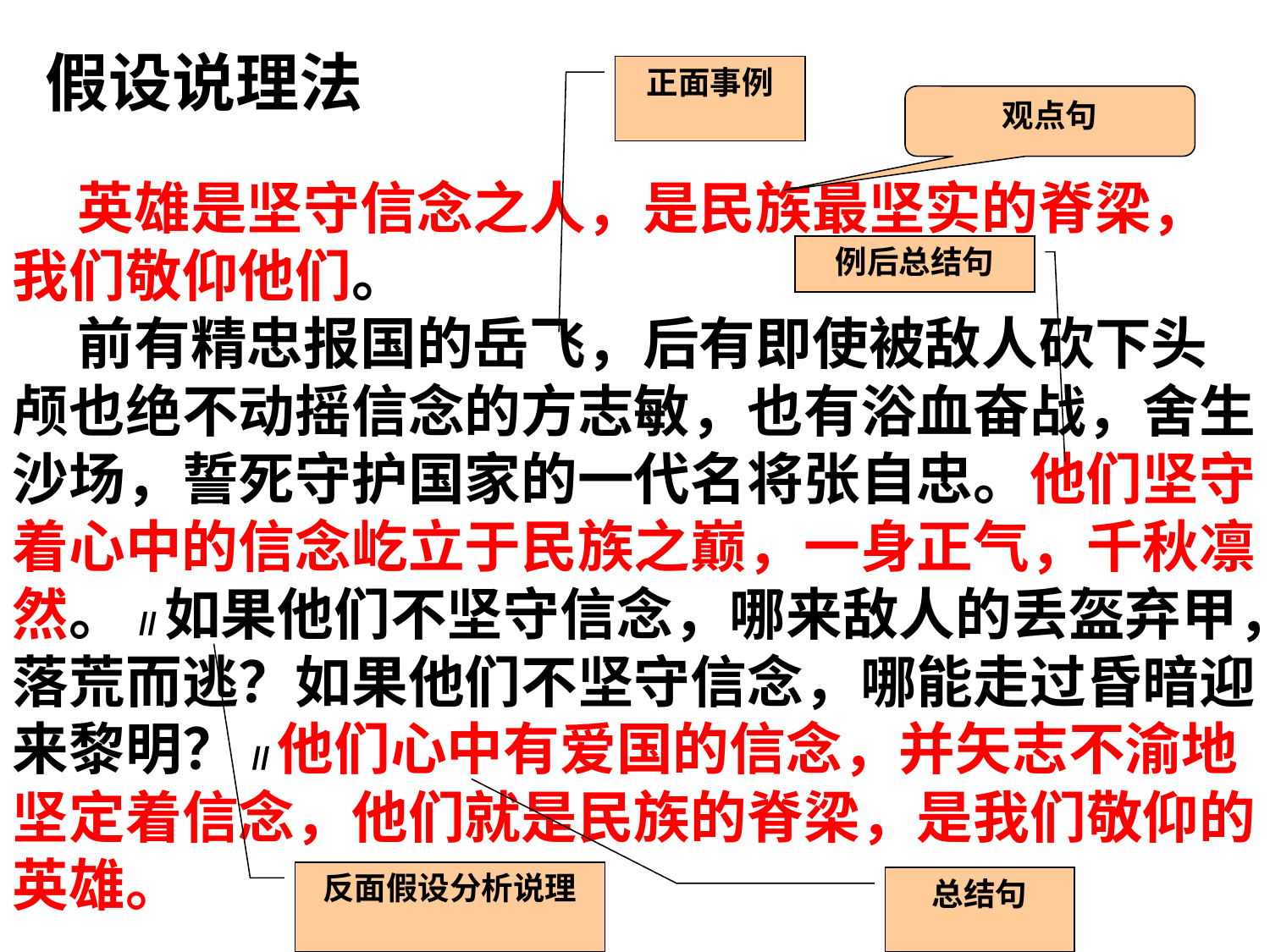

假设说理法
正面事例
观点句
    英雄是坚守信念之人，是民族最坚实的脊梁，我们敬仰他们。
    前有精忠报国的岳飞，后有即使被敌人砍下头颅也绝不动摇信念的方志敏，也有浴血奋战，舍生沙场，誓死守护国家的一代名将张自忠。他们坚守着心中的信念屹立于民族之巅，一身正气，千秋凛然。//如果他们不坚守信念，哪来敌人的丢盔弃甲，落荒而逃？如果他们不坚守信念，哪能走过昏暗迎来黎明？//他们心中有爱国的信念，并矢志不渝地坚定着信念，他们就是民族的脊梁，是我们敬仰的英雄。
例后总结句
反面假设分析说理
总结句